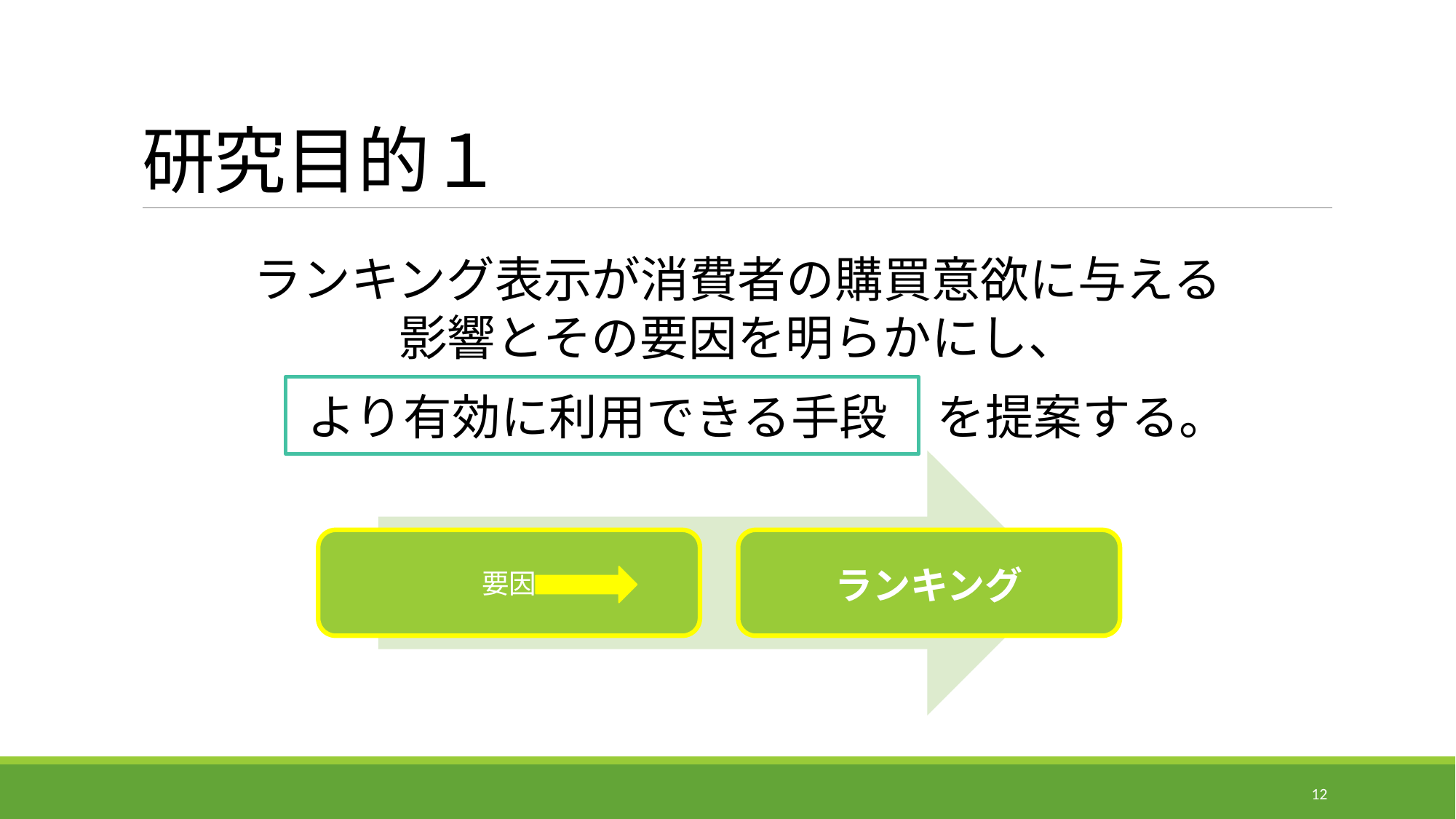

# 研究目的１
ランキング表示が消費者の購買意欲に与える
影響とその要因を明らかにし、
　より有効に利用できる手段　を提案する。

要因
ランキング

12